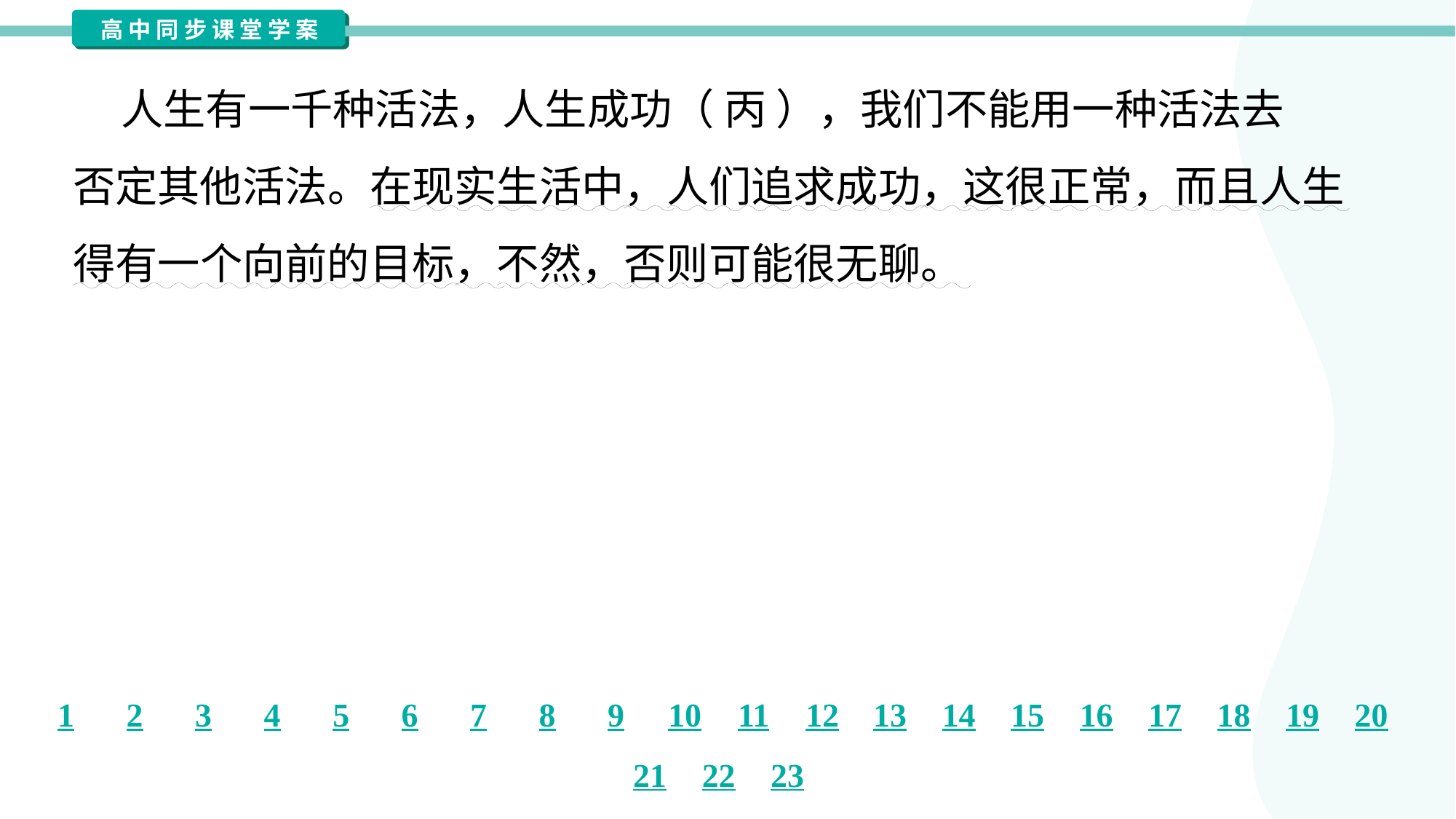

人生有一千种活法，人生成功（ 丙 ），我们不能用一种活法去
否定其他活法。在现实生活中，人们追求成功，这很正常，而且人生
得有一个向前的目标，不然，否则可能很无聊。